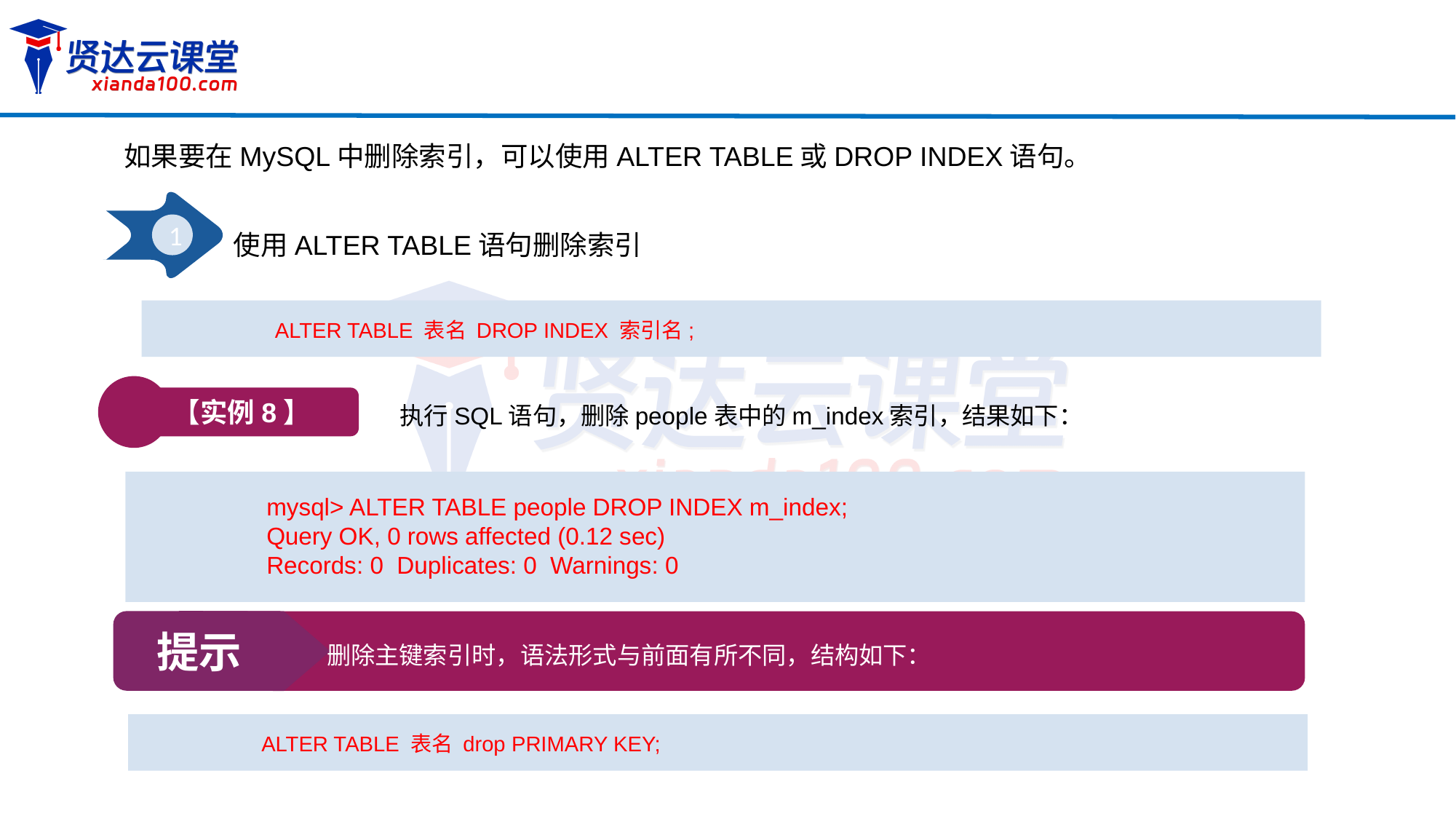

如果要在MySQL中删除索引，可以使用ALTER TABLE或DROP INDEX语句。

1
使用ALTER TABLE语句删除索引

ALTER TABLE 表名 DROP INDEX 索引名;

【实例8】
执行SQL语句，删除people表中的m_index索引，结果如下：

mysql> ALTER TABLE people DROP INDEX m_index;
Query OK, 0 rows affected (0.12 sec)
Records: 0  Duplicates: 0  Warnings: 0
提示

删除主键索引时，语法形式与前面有所不同，结构如下：

ALTER TABLE 表名 drop PRIMARY KEY;